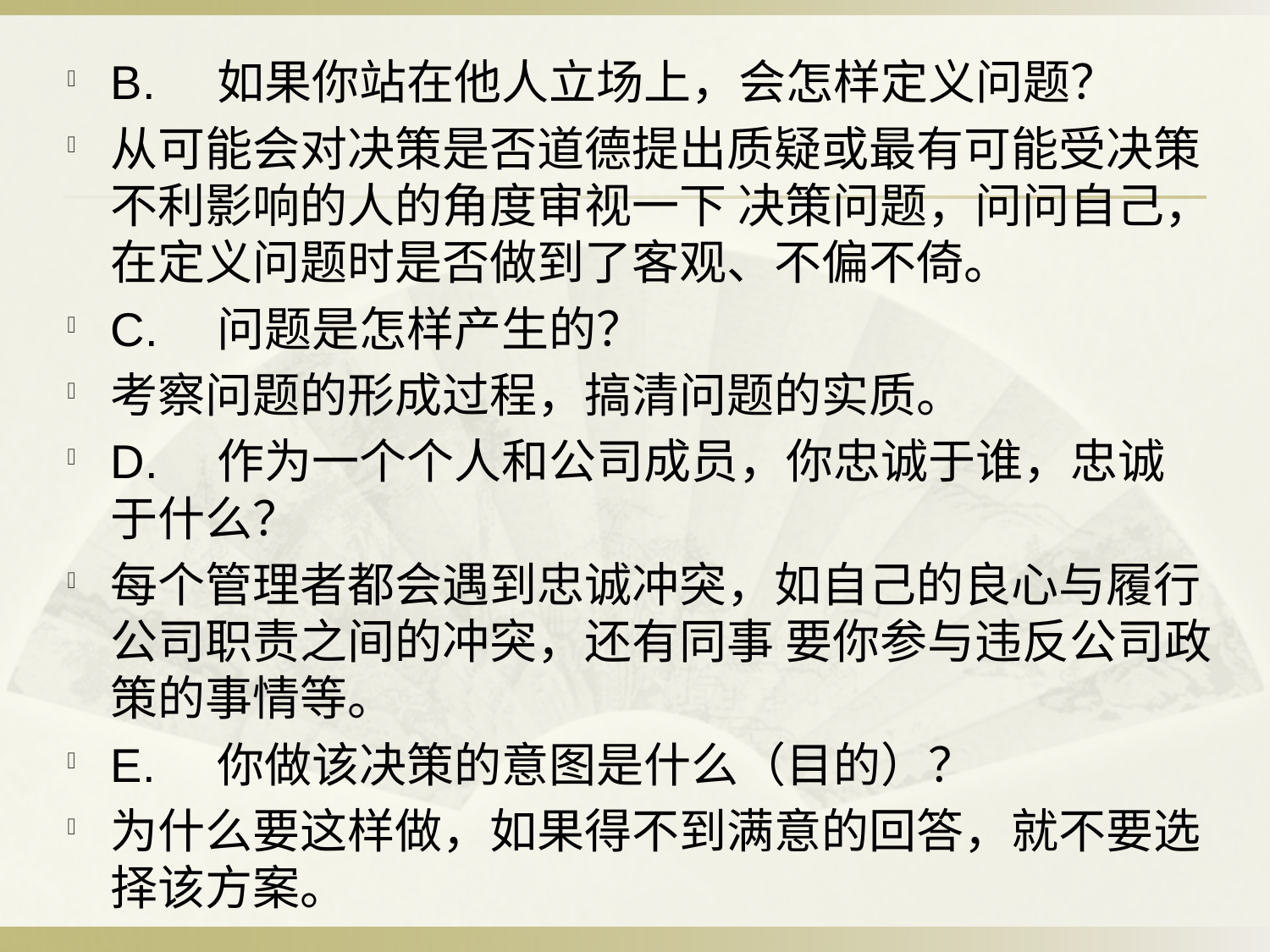

#
B.	如果你站在他人立场上，会怎样定义问题？
从可能会对决策是否道德提出质疑或最有可能受决策不利影响的人的角度审视一下 决策问题，问问自己，在定义问题时是否做到了客观、不偏不倚。
C.	问题是怎样产生的？
考察问题的形成过程，搞清问题的实质。
D.	作为一个个人和公司成员，你忠诚于谁，忠诚于什么？
每个管理者都会遇到忠诚冲突，如自己的良心与履行公司职责之间的冲突，还有同事 要你参与违反公司政策的事情等。
E.	你做该决策的意图是什么（目的）？
为什么要这样做，如果得不到满意的回答，就不要选择该方案。